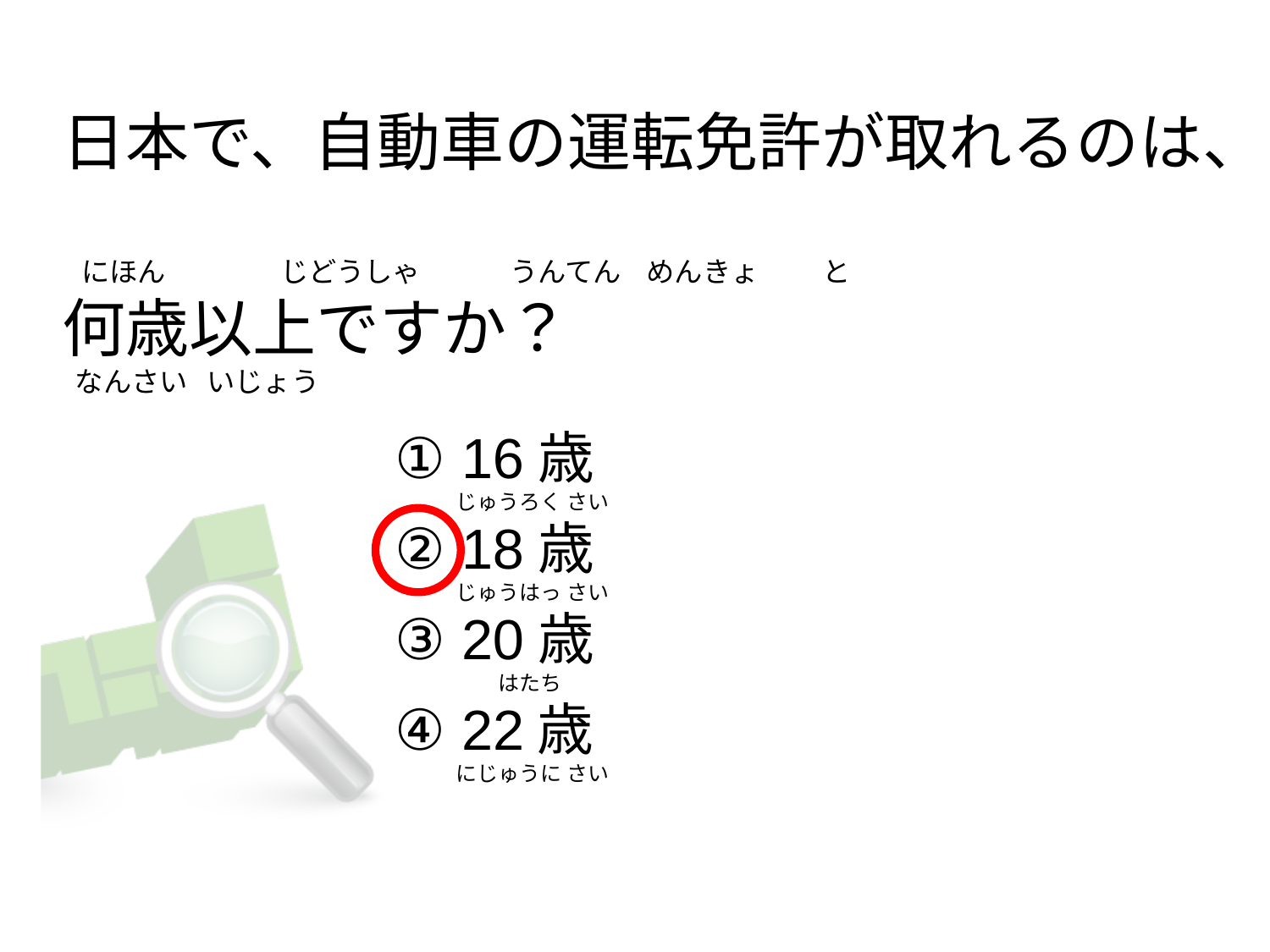

# 日本で、自動車の運転免許が取れるのは、    にほん                  じどうしゃ              うんてん    めんきょ          と 何歳以上ですか？   なんさい   いじょう
① 16歳
② 18歳
③ 20歳
④ 22歳
じゅうろく さい

じゅうはっ さい
        はたち
にじゅうに さい